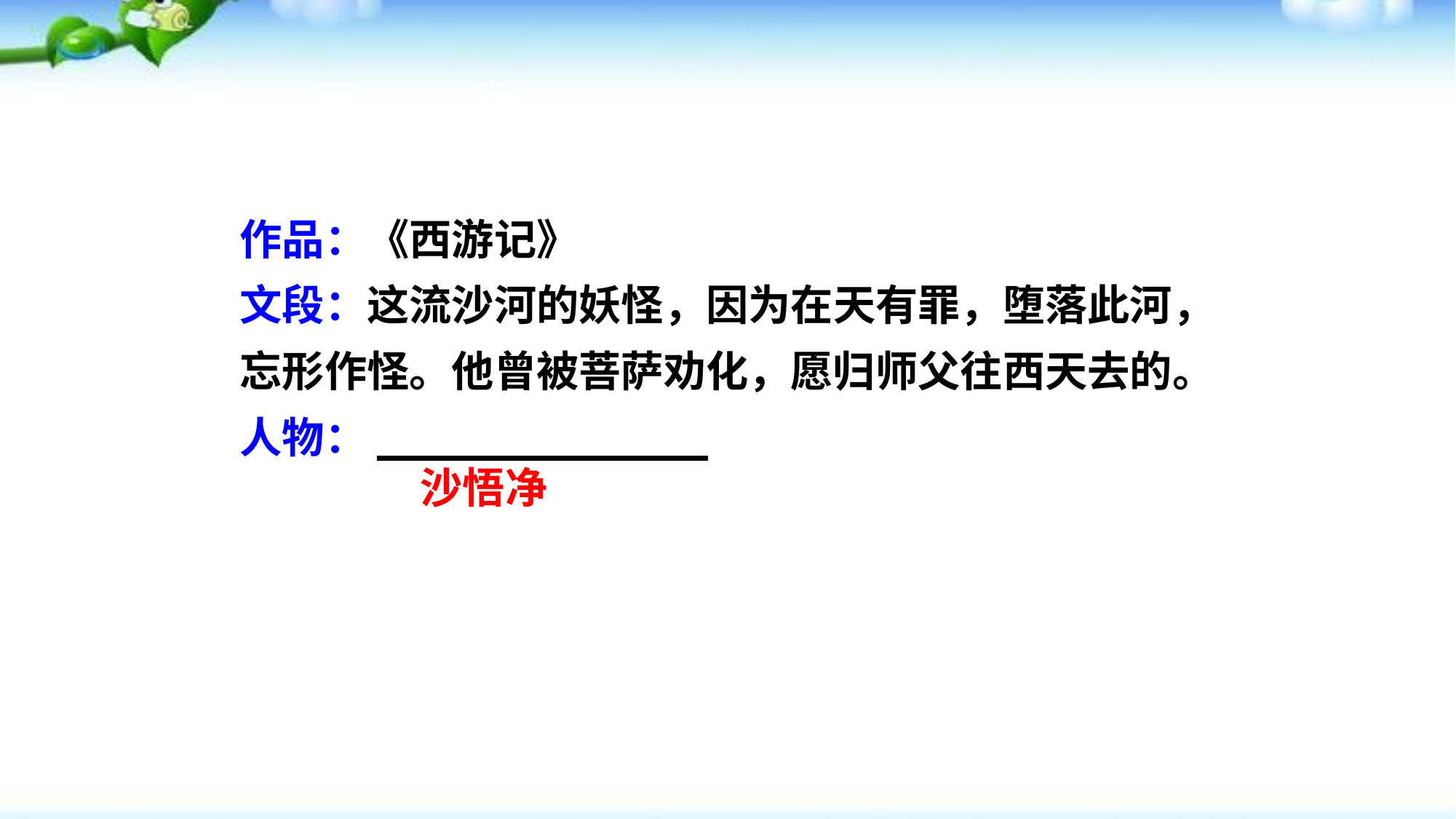

作品：《西游记》
文段：这流沙河的妖怪，因为在天有罪，堕落此河，忘形作怪。他曾被菩萨劝化，愿归师父往西天去的。
人物：_____________
沙悟净